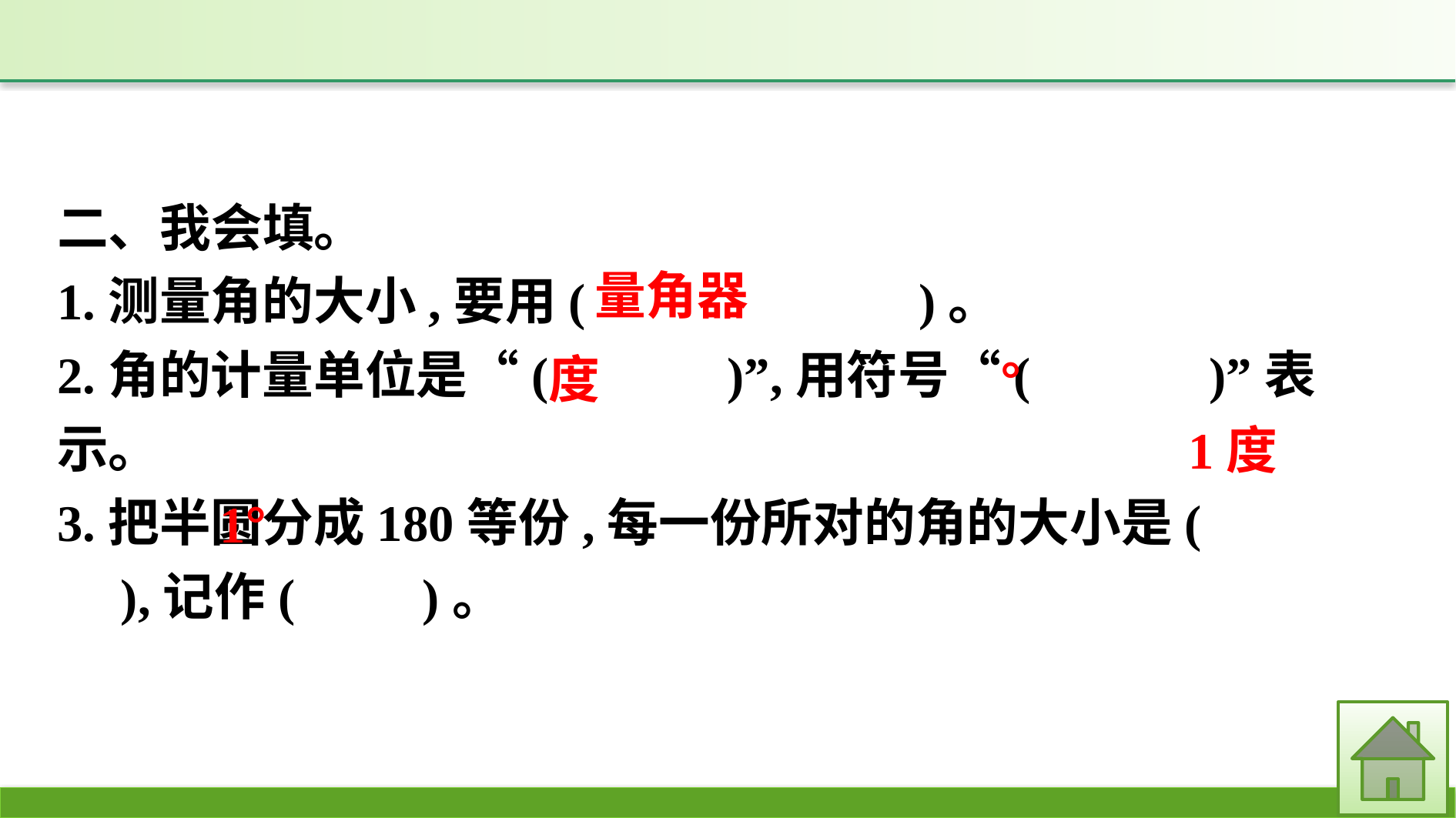

二、我会填。
1.测量角的大小,要用(　　　　　　)。
2.角的计量单位是“(　　　)”,用符号“(　　　)”表示。
3.把半圆分成180等份,每一份所对的角的大小是(　　　　),记作(　　)。
量角器
度
°
1度
1°